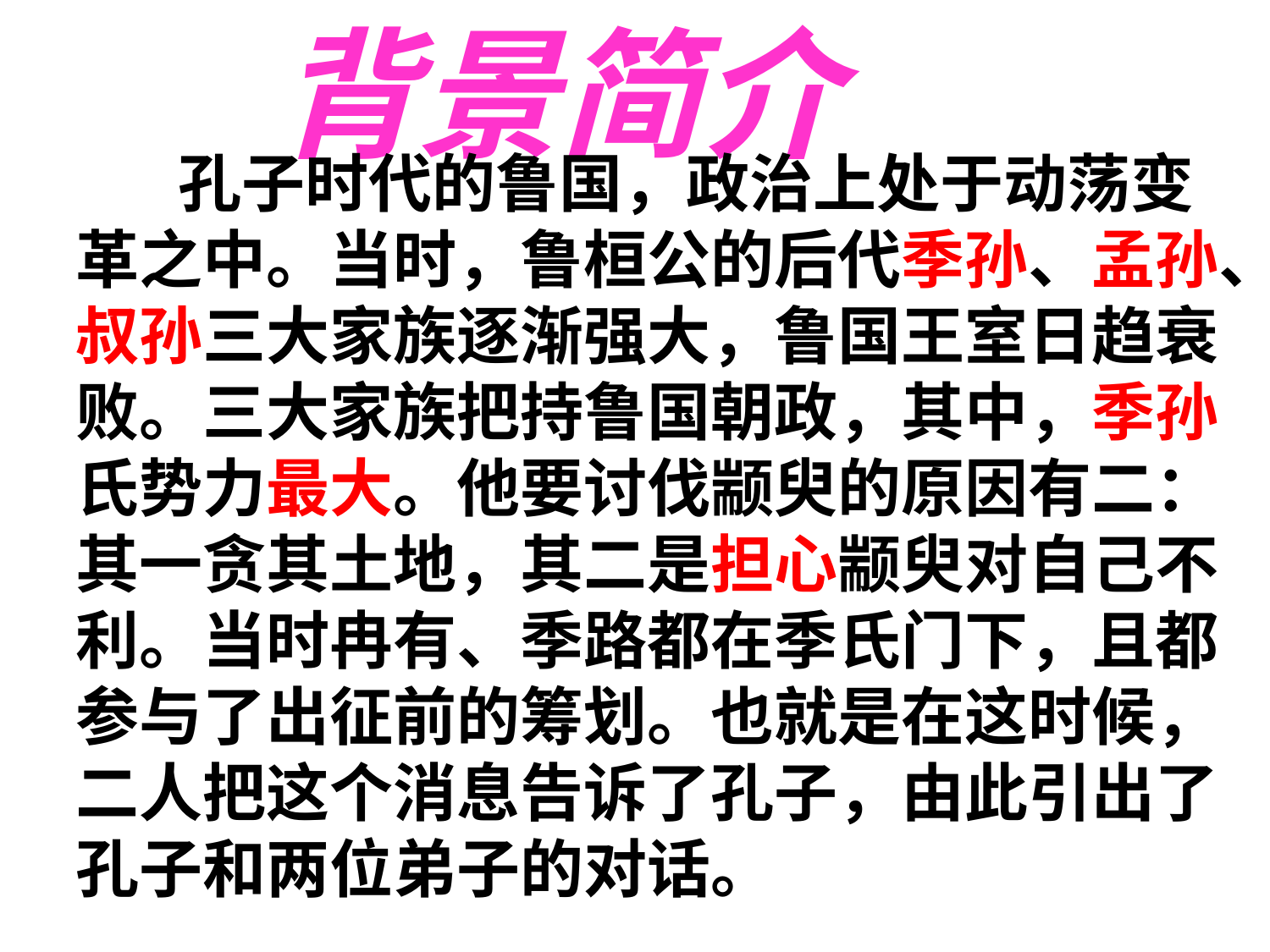

背景简介
       孔子时代的鲁国，政治上处于动荡变革之中。当时，鲁桓公的后代季孙、孟孙、叔孙三大家族逐渐强大，鲁国王室日趋衰败。三大家族把持鲁国朝政，其中，季孙氏势力最大。他要讨伐颛臾的原因有二：其一贪其土地，其二是担心颛臾对自己不利。当时冉有、季路都在季氏门下，且都参与了出征前的筹划。也就是在这时候，二人把这个消息告诉了孔子，由此引出了孔子和两位弟子的对话。